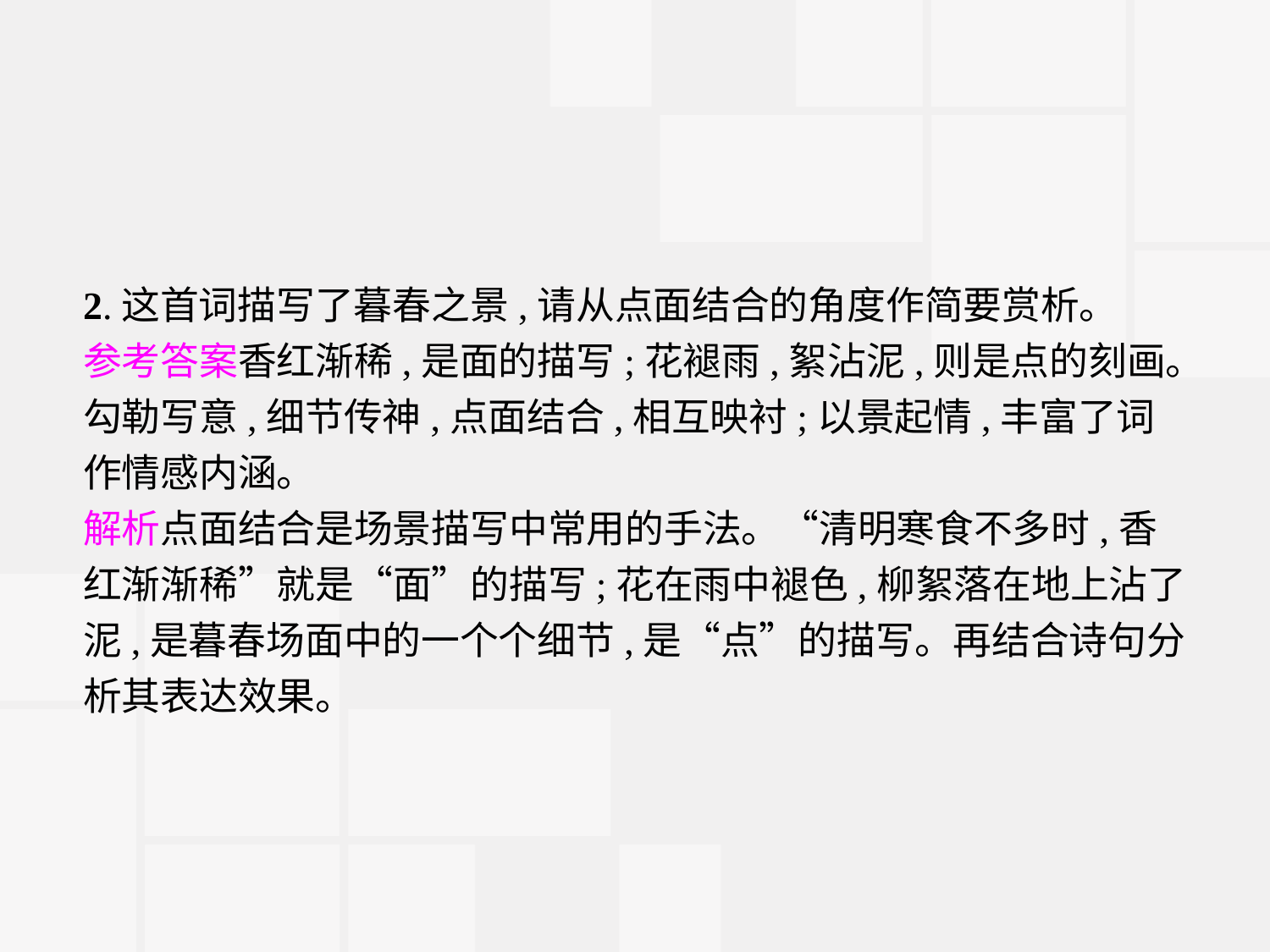

2.这首词描写了暮春之景,请从点面结合的角度作简要赏析。
参考答案香红渐稀,是面的描写;花褪雨,絮沾泥,则是点的刻画。勾勒写意,细节传神,点面结合,相互映衬;以景起情,丰富了词作情感内涵。
解析点面结合是场景描写中常用的手法。“清明寒食不多时,香红渐渐稀”就是“面”的描写;花在雨中褪色,柳絮落在地上沾了泥,是暮春场面中的一个个细节,是“点”的描写。再结合诗句分析其表达效果。